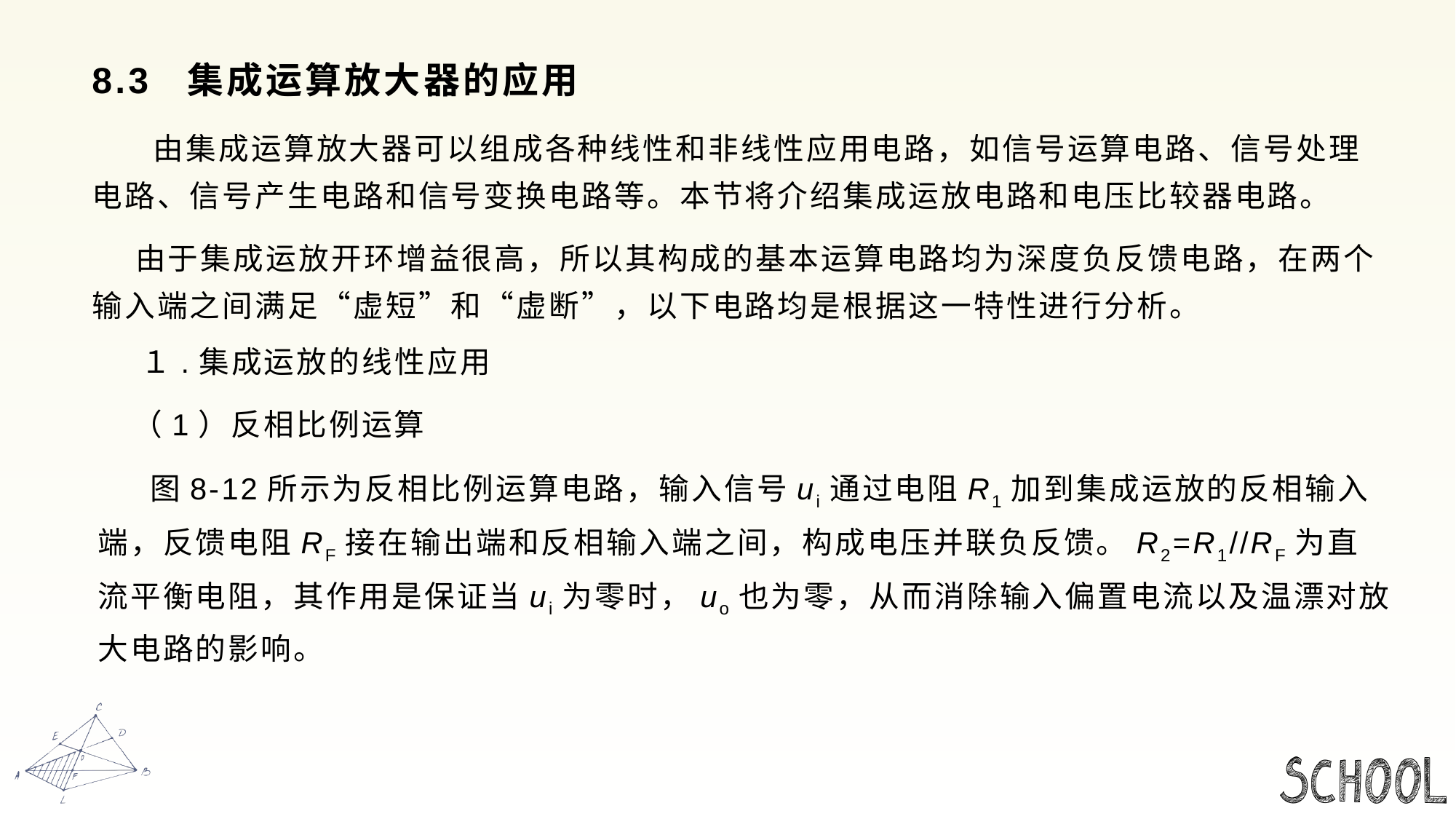

# 8.3  集成运算放大器的应用
      由集成运算放大器可以组成各种线性和非线性应用电路，如信号运算电路、信号处理电路、信号产生电路和信号变换电路等。本节将介绍集成运放电路和电压比较器电路。
    由于集成运放开环增益很高，所以其构成的基本运算电路均为深度负反馈电路，在两个输入端之间满足“虚短”和“虚断”，以下电路均是根据这一特性进行分析。
    １.集成运放的线性应用
   （1）反相比例运算
     图8-12所示为反相比例运算电路，输入信号ui通过电阻R1加到集成运放的反相输入端，反馈电阻RF接在输出端和反相输入端之间，构成电压并联负反馈。R2=R1//RF为直流平衡电阻，其作用是保证当ui为零时，uo也为零，从而消除输入偏置电流以及温漂对放大电路的影响。